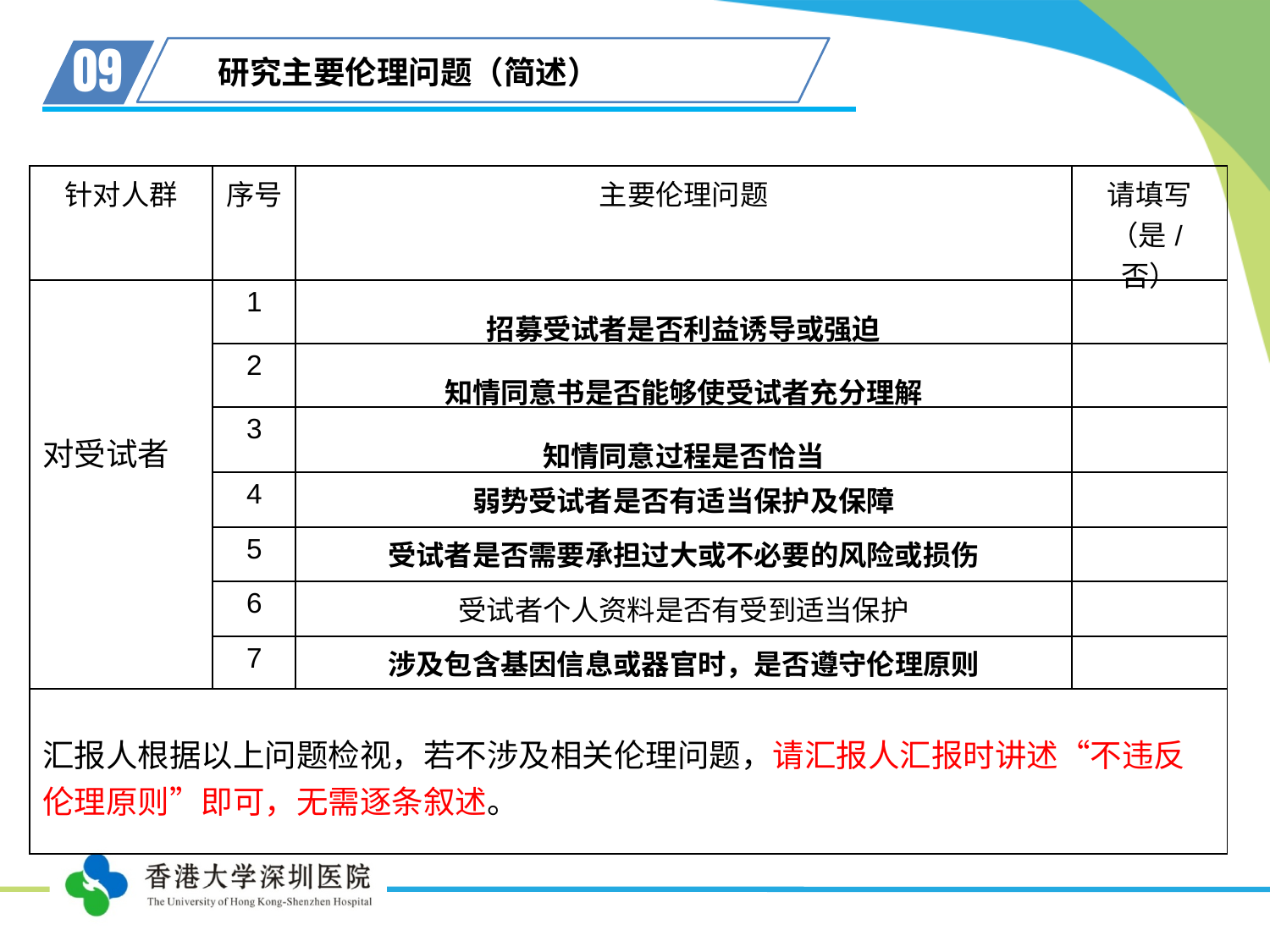

09

研究主要伦理问题（简述）
| 针对人群 | 序号 | 主要伦理问题 | 请填写（是/否） |
| --- | --- | --- | --- |
| 对受试者 | 1 | 招募受试者是否利益诱导或强迫 |  |
|  | 2 | 知情同意书是否能够使受试者充分理解 |  |
|  | 3 | 知情同意过程是否恰当 |  |
|  | 4 | 弱势受试者是否有适当保护及保障 |  |
|  | 5 | 受试者是否需要承担过大或不必要的风险或损伤 |  |
|  | 6 | 受试者个人资料是否有受到适当保护 |  |
|  | 7 | 涉及包含基因信息或器官时，是否遵守伦理原则 |  |
| 汇报人根据以上问题检视，若不涉及相关伦理问题，请汇报人汇报时讲述“不违反伦理原则”即可，无需逐条叙述。 |  |  |  |